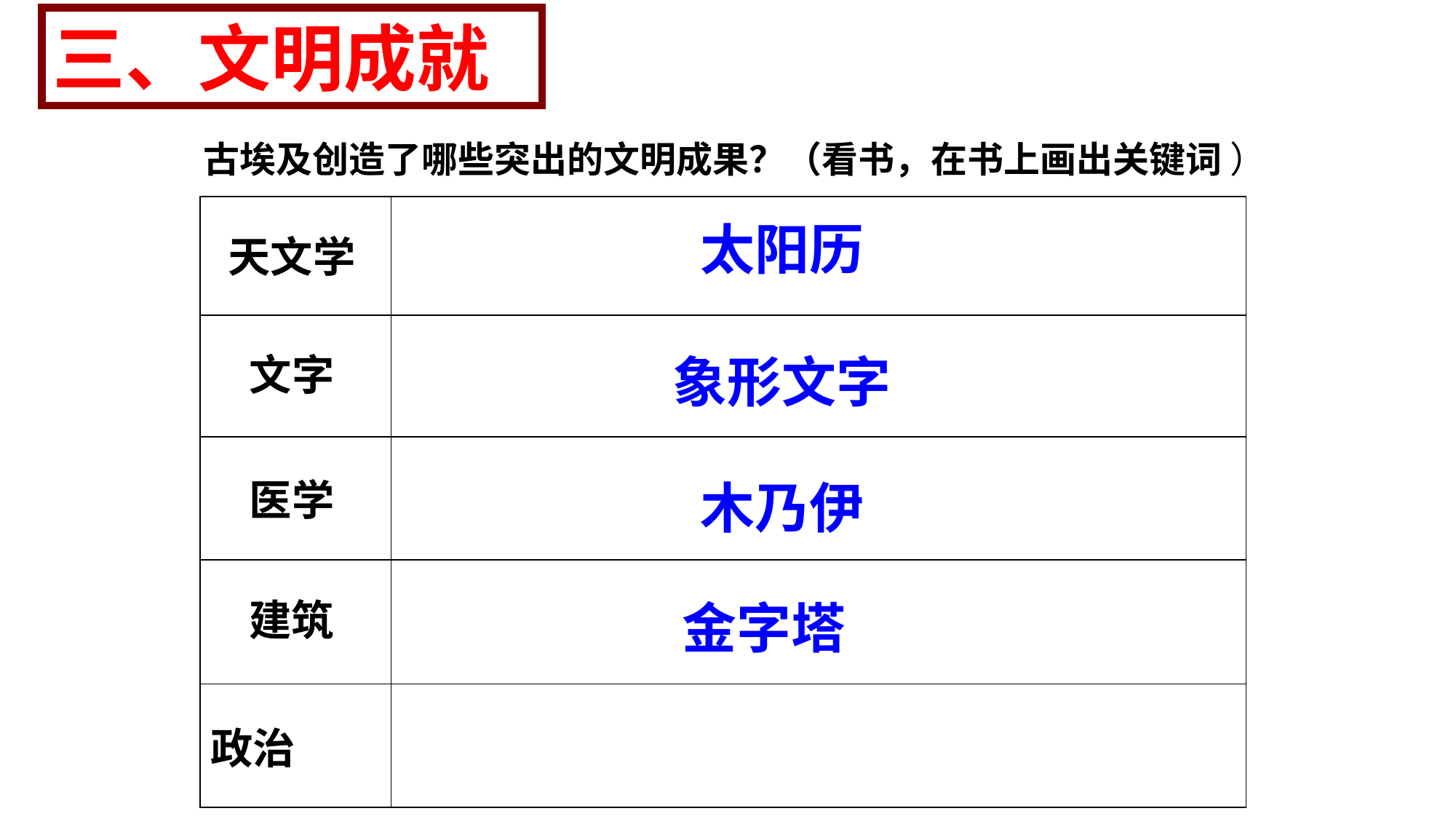

三、文明成就
古埃及创造了哪些突出的文明成果？（看书，在书上画出关键词 ）
|  |  |
| --- | --- |
太阳历
天文学
|  |  |
| --- | --- |
|  |  |
|  |  |
| 政治 |  |
文字
象形文字
医学
木乃伊
建筑
金字塔